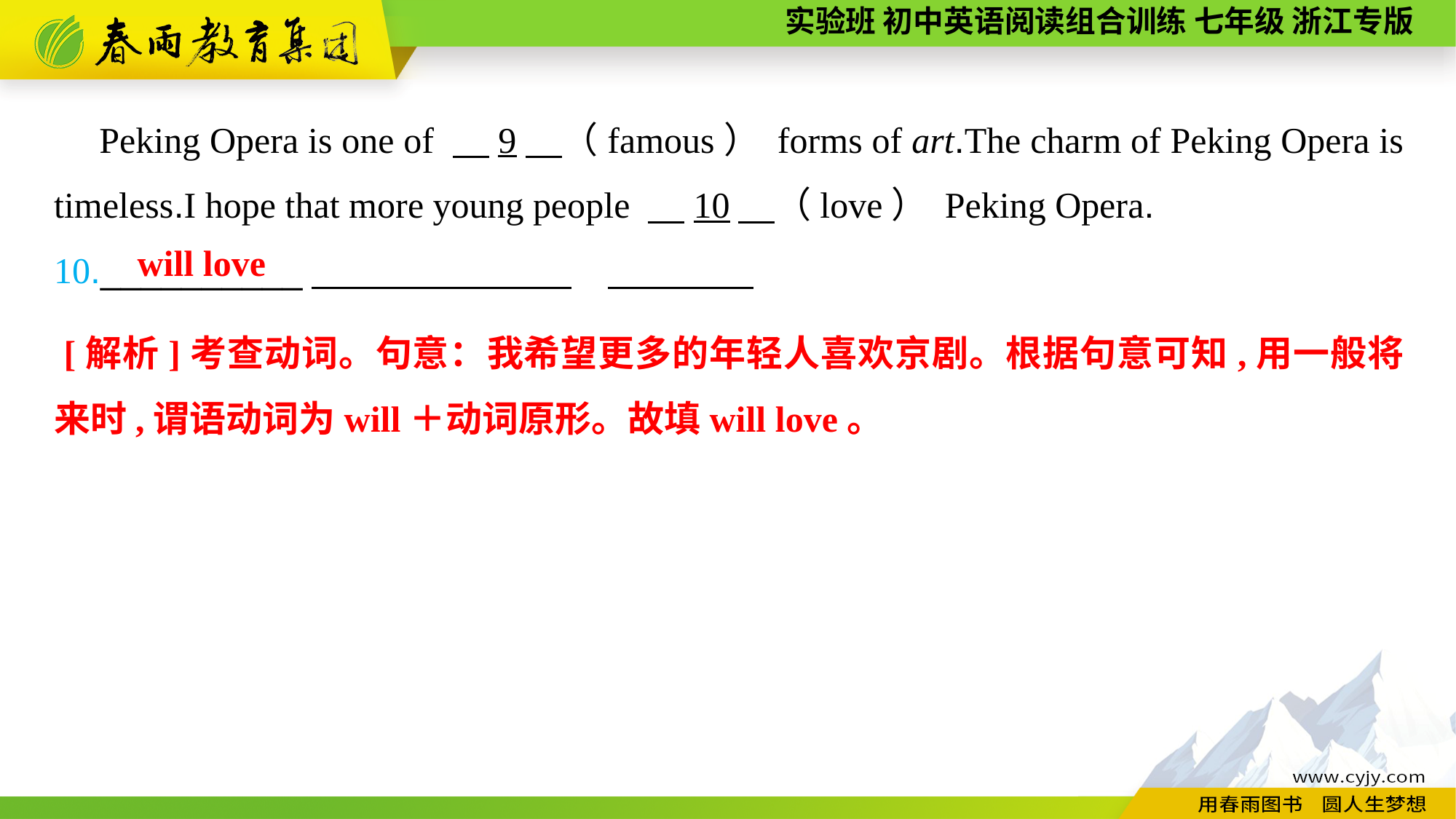

Peking Opera is one of 　9　（famous） forms of art.The charm of Peking Opera is timeless.I hope that more young people 　10　（love） Peking Opera.
10.__________
will love
 [解析]考查动词。句意：我希望更多的年轻人喜欢京剧。根据句意可知,用一般将来时,谓语动词为will＋动词原形。故填will love。